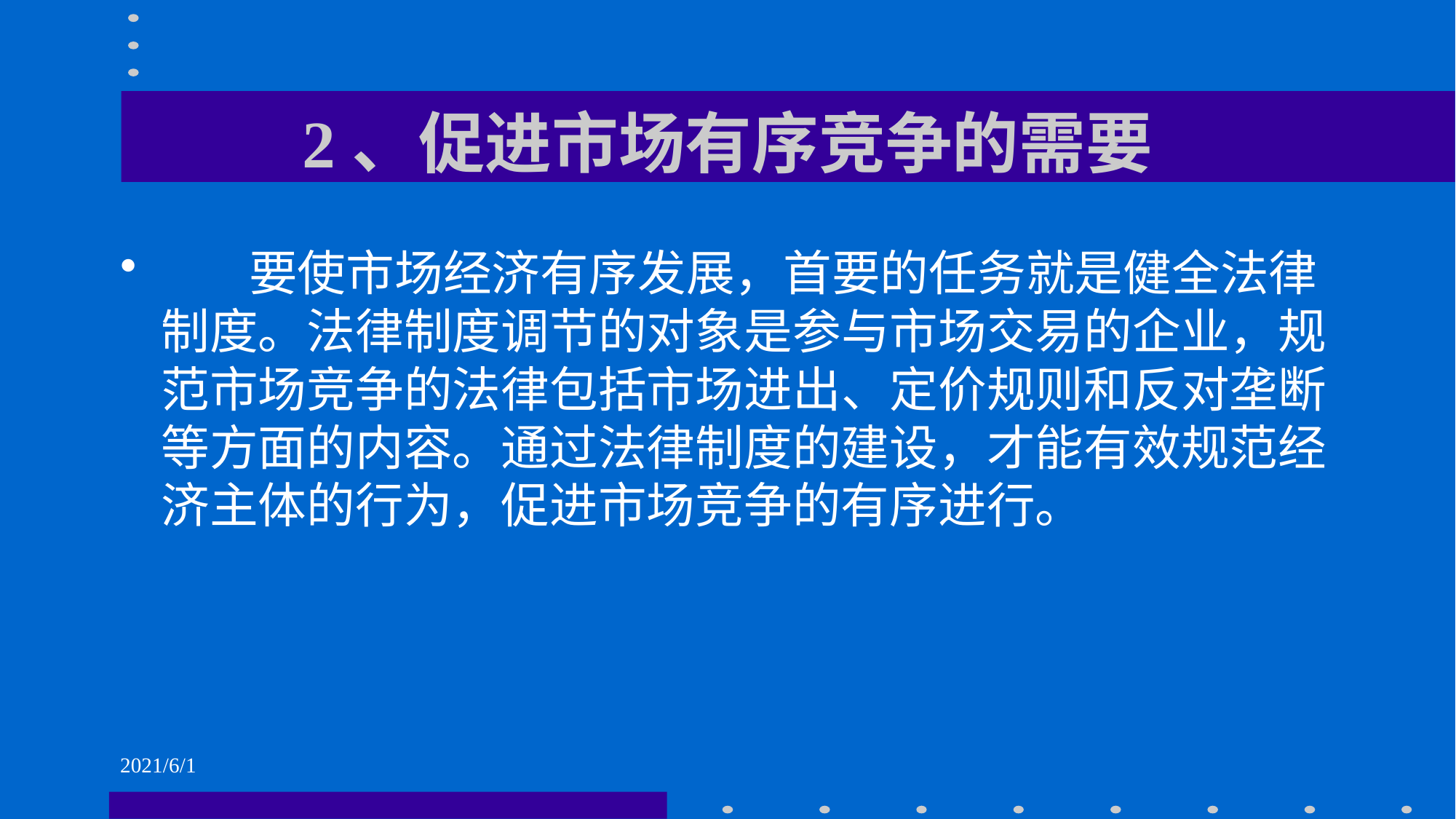

# 2、促进市场有序竞争的需要
       要使市场经济有序发展，首要的任务就是健全法律制度。法律制度调节的对象是参与市场交易的企业，规范市场竞争的法律包括市场进出、定价规则和反对垄断等方面的内容。通过法律制度的建设，才能有效规范经济主体的行为，促进市场竞争的有序进行。

2021/6/1